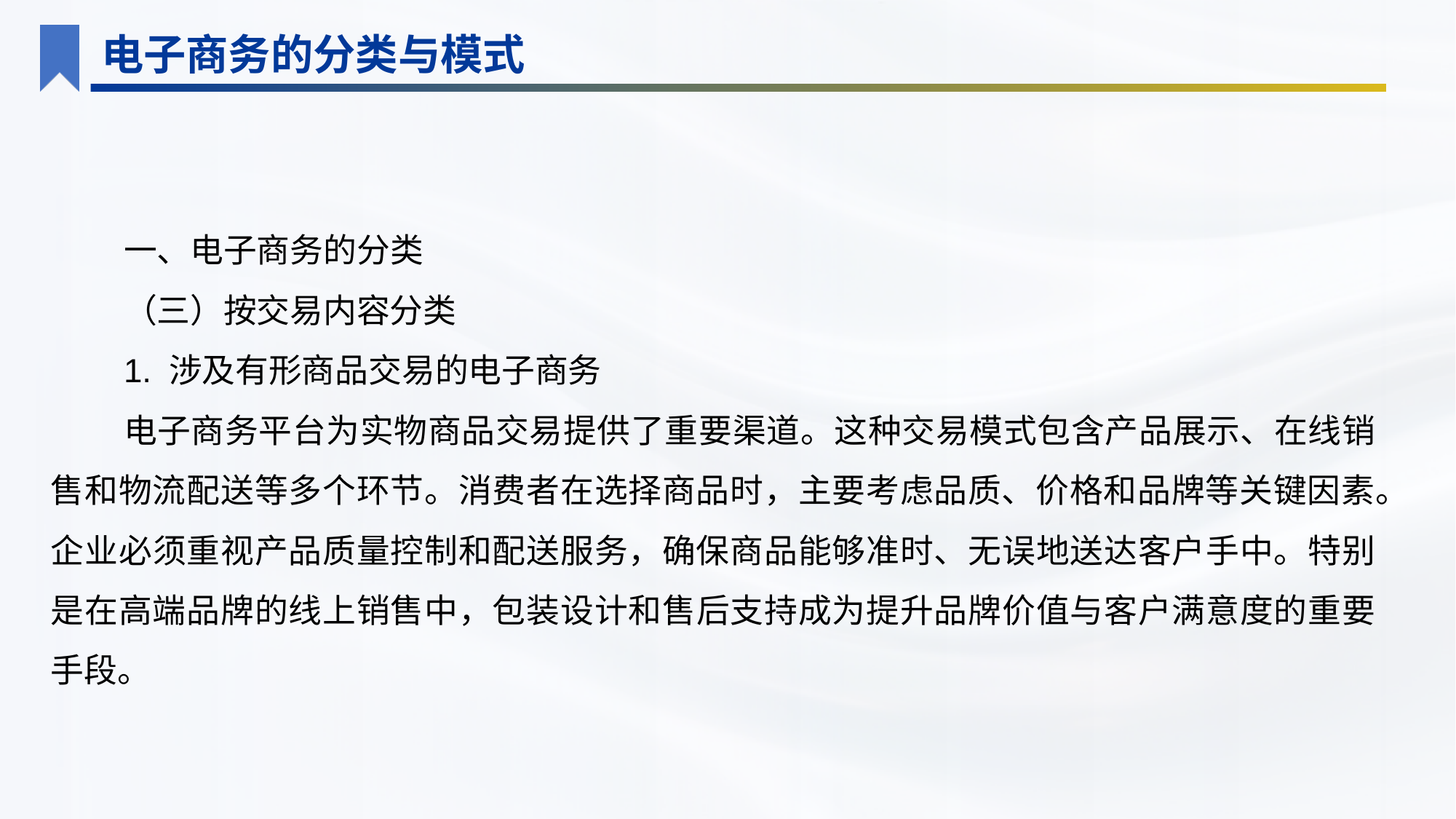

电子商务的分类与模式
一、电子商务的分类
（三）按交易内容分类
1. 涉及有形商品交易的电子商务
电子商务平台为实物商品交易提供了重要渠道。这种交易模式包含产品展示、在线销售和物流配送等多个环节。消费者在选择商品时，主要考虑品质、价格和品牌等关键因素。企业必须重视产品质量控制和配送服务，确保商品能够准时、无误地送达客户手中。特别是在高端品牌的线上销售中，包装设计和售后支持成为提升品牌价值与客户满意度的重要手段。